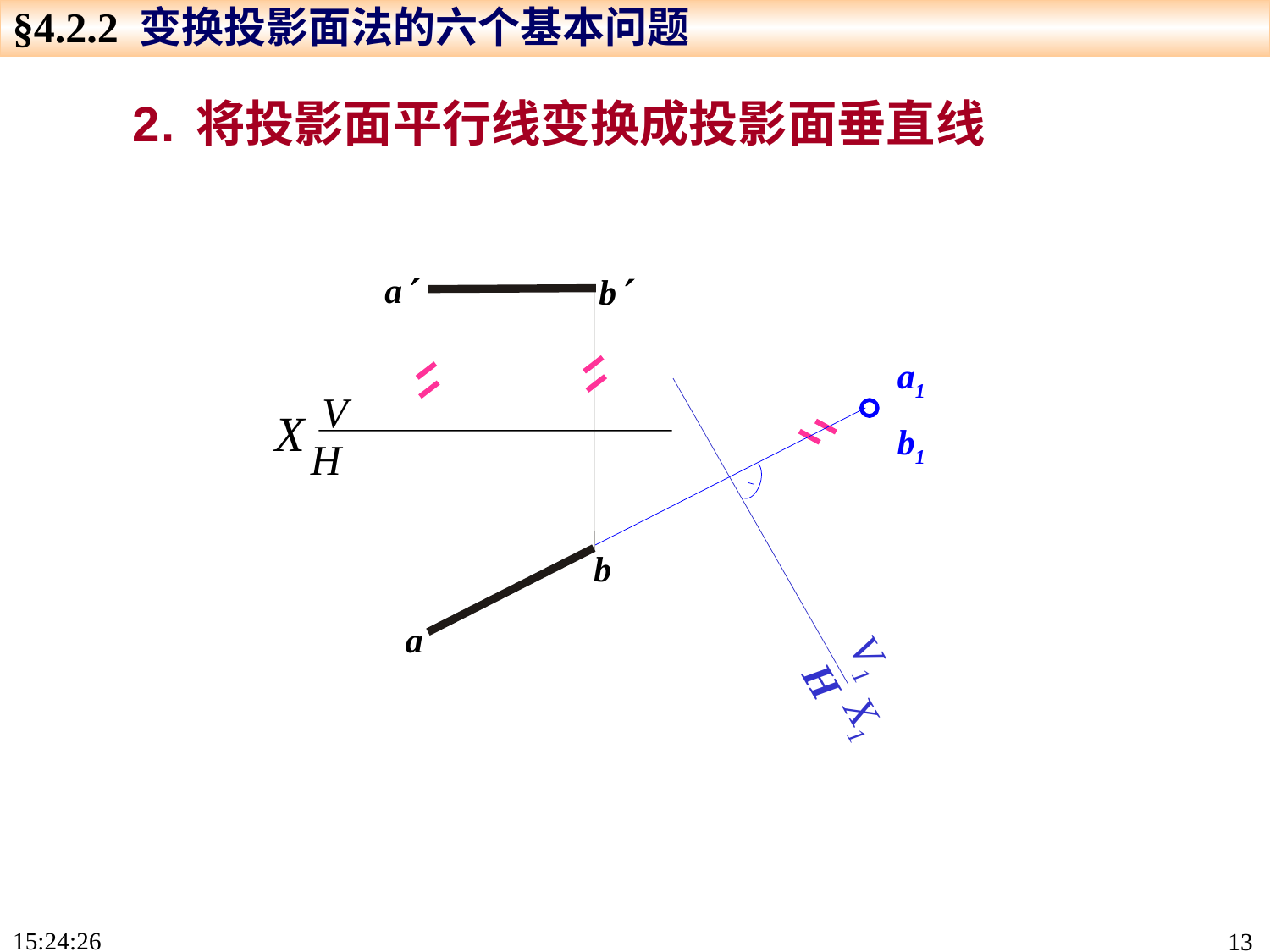

§4.2.2 变换投影面法的六个基本问题
将投影面平行线变换成投影面垂直线
a′
b′

a1
b1

X1
V
H
X

b

a
V1
H
15:24:26
13